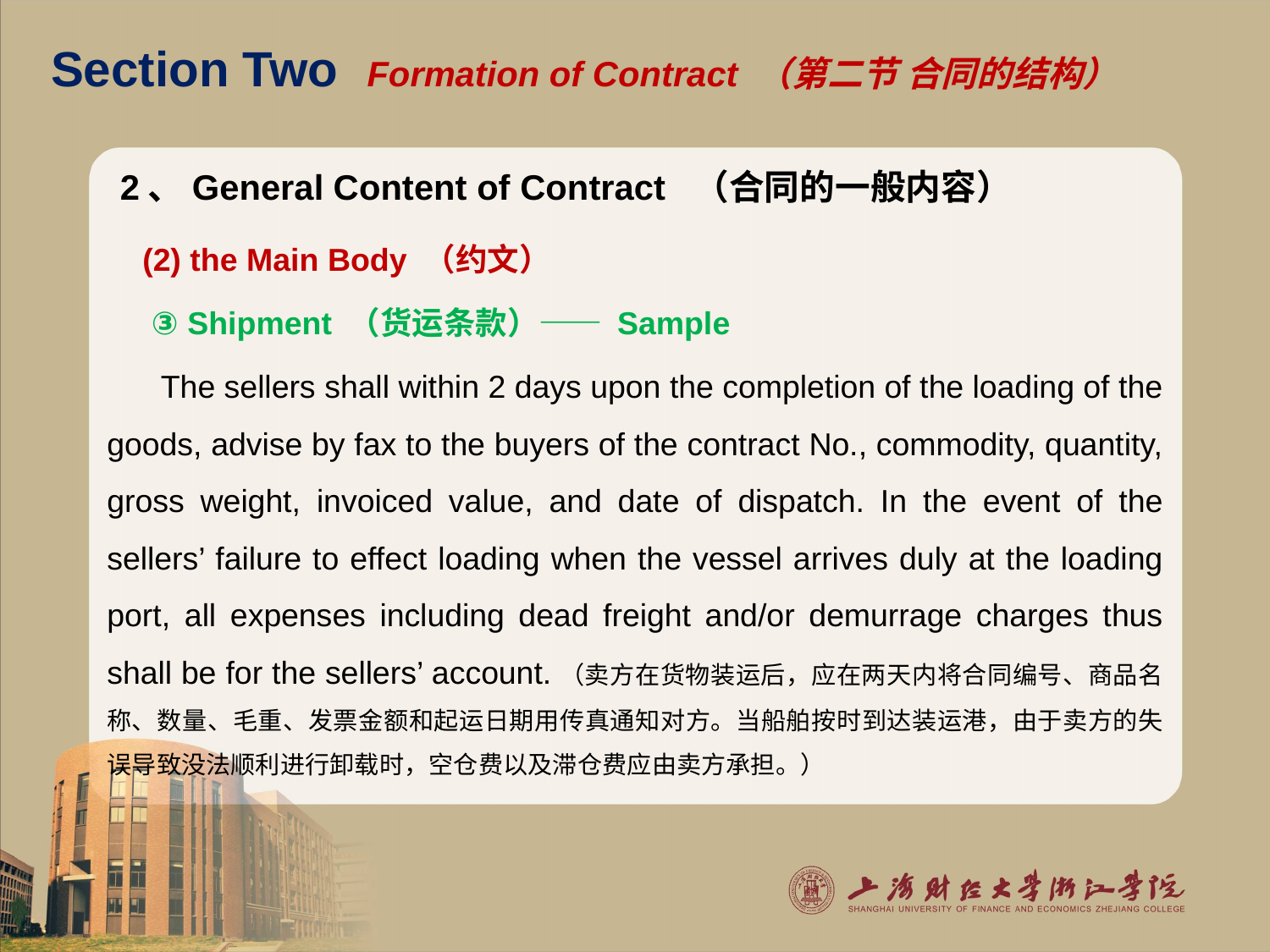

# Section Two   Formation of Contract （第二节 合同的结构）
2、General Content of Contract  （合同的一般内容）
    (2) the Main Body （约文）
     ③ Shipment （货运条款）—— Sample
      The sellers shall within 2 days upon the completion of the loading of the goods, advise by fax to the buyers of the contract No., commodity, quantity, gross weight, invoiced value, and date of dispatch. In the event of the sellers’ failure to effect loading when the vessel arrives duly at the loading port, all expenses including dead freight and/or demurrage charges thus shall be for the sellers’ account.（卖方在货物装运后，应在两天内将合同编号、商品名称、数量、毛重、发票金额和起运日期用传真通知对方。当船舶按时到达装运港，由于卖方的失误导致没法顺利进行卸载时，空仓费以及滞仓费应由卖方承担。）